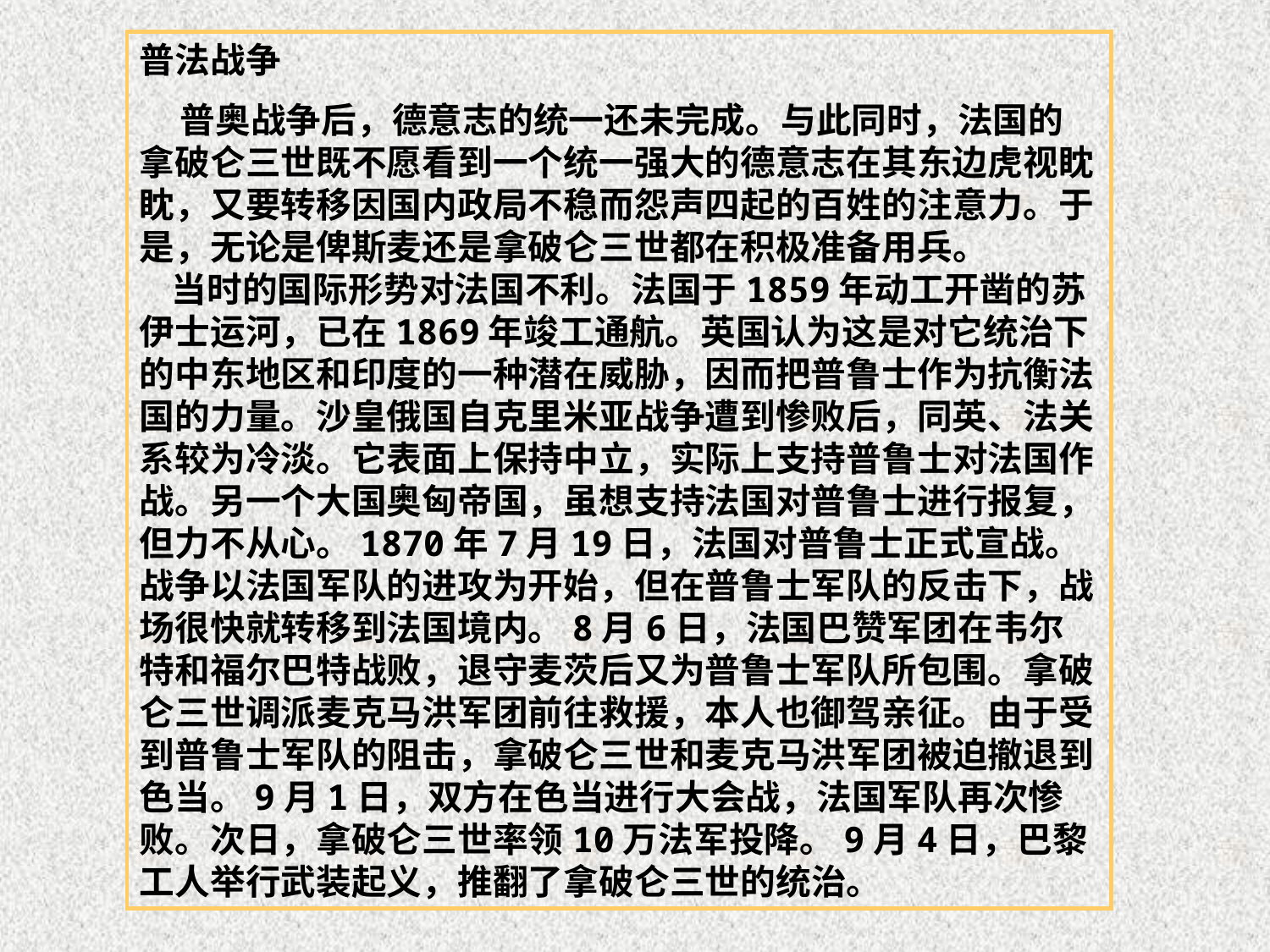

普法战争
    普奥战争后，德意志的统一还未完成。与此同时，法国的拿破仑三世既不愿看到一个统一强大的德意志在其东边虎视眈眈，又要转移因国内政局不稳而怨声四起的百姓的注意力。于是，无论是俾斯麦还是拿破仑三世都在积极准备用兵。
    当时的国际形势对法国不利。法国于1859年动工开凿的苏伊士运河，已在1869年竣工通航。英国认为这是对它统治下的中东地区和印度的一种潜在威胁，因而把普鲁士作为抗衡法国的力量。沙皇俄国自克里米亚战争遭到惨败后，同英、法关系较为冷淡。它表面上保持中立，实际上支持普鲁士对法国作战。另一个大国奥匈帝国，虽想支持法国对普鲁士进行报复，但力不从心。1870年7月19日，法国对普鲁士正式宣战。战争以法国军队的进攻为开始，但在普鲁士军队的反击下，战场很快就转移到法国境内。8月6日，法国巴赞军团在韦尔特和福尔巴特战败，退守麦茨后又为普鲁士军队所包围。拿破仑三世调派麦克马洪军团前往救援，本人也御驾亲征。由于受到普鲁士军队的阻击，拿破仑三世和麦克马洪军团被迫撤退到色当。9月1日，双方在色当进行大会战，法国军队再次惨败。次日，拿破仑三世率领10万法军投降。9月4日，巴黎工人举行武装起义，推翻了拿破仑三世的统治。